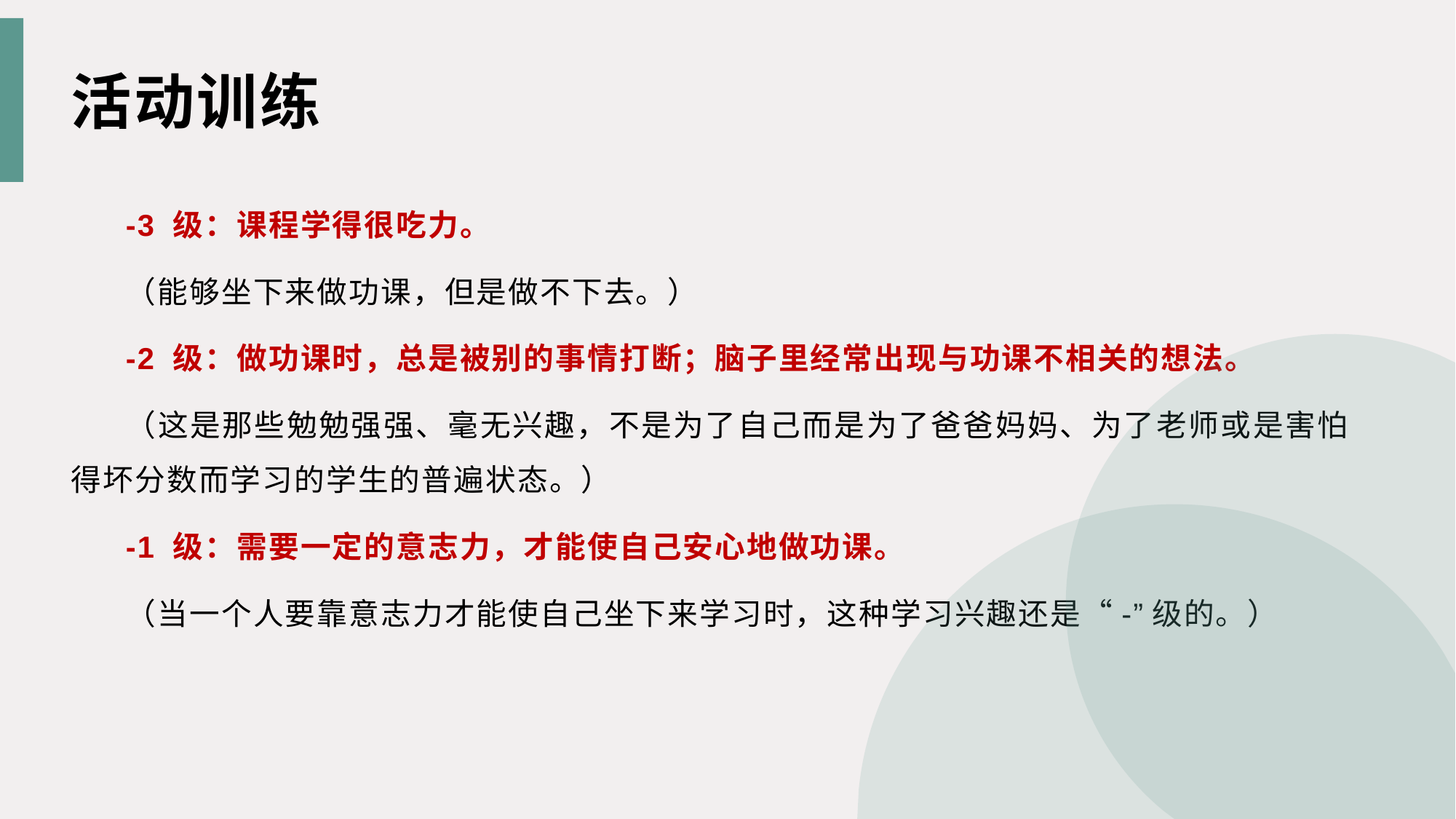

活动训练
-3 级：课程学得很吃力。
（能够坐下来做功课，但是做不下去。）
-2 级：做功课时，总是被别的事情打断；脑子里经常出现与功课不相关的想法。
（这是那些勉勉强强、毫无兴趣，不是为了自己而是为了爸爸妈妈、为了老师或是害怕得坏分数而学习的学生的普遍状态。）
-1 级：需要一定的意志力，才能使自己安心地做功课。
（当一个人要靠意志力才能使自己坐下来学习时，这种学习兴趣还是“-”级的。）